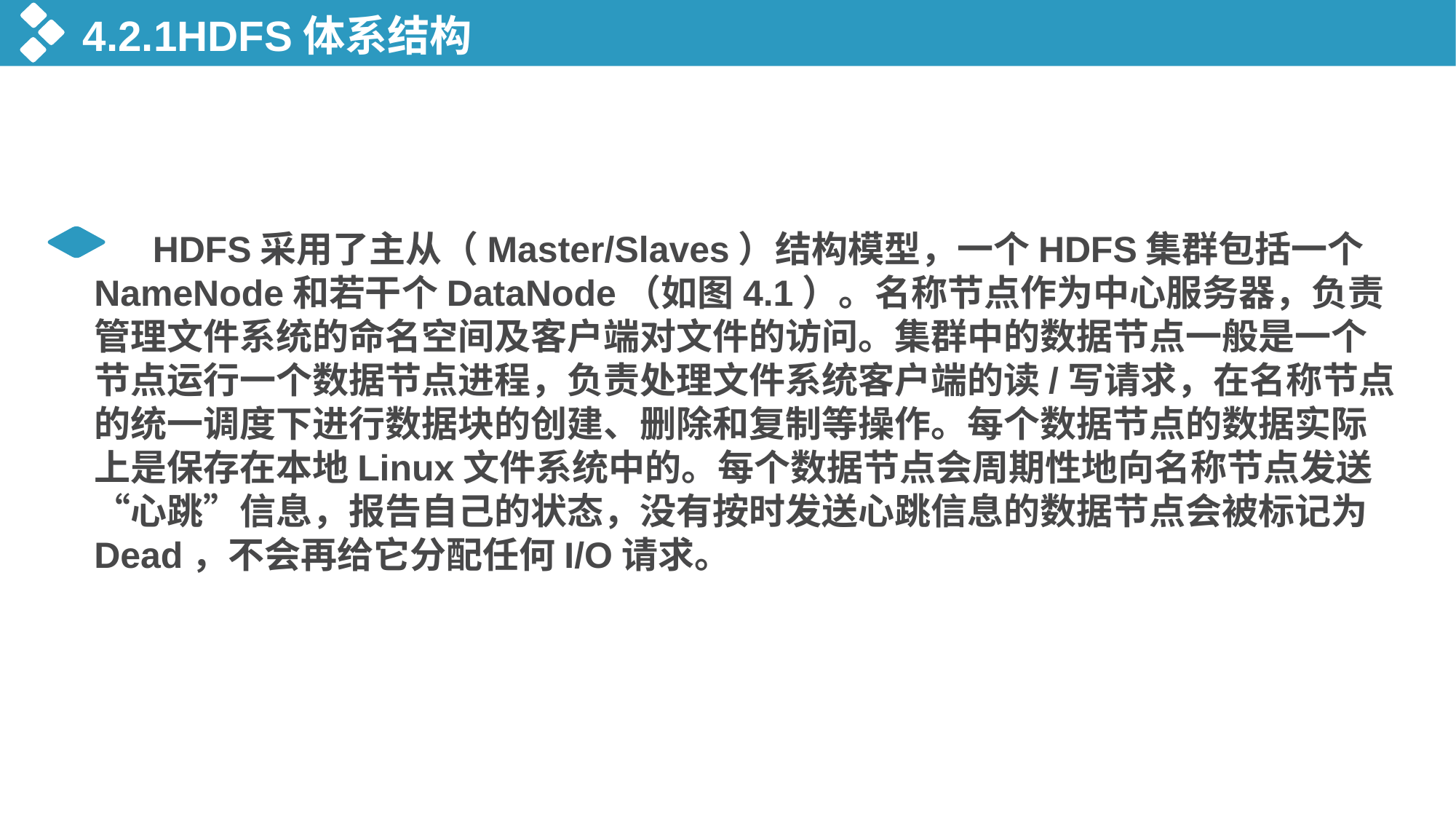

4.2.1HDFS体系结构

       HDFS采用了主从（Master/Slaves）结构模型，一个HDFS集群包括一个NameNode和若干个DataNode（如图4.1）。名称节点作为中心服务器，负责管理文件系统的命名空间及客户端对文件的访问。集群中的数据节点一般是一个节点运行一个数据节点进程，负责处理文件系统客户端的读/写请求，在名称节点的统一调度下进行数据块的创建、删除和复制等操作。每个数据节点的数据实际上是保存在本地Linux文件系统中的。每个数据节点会周期性地向名称节点发送“心跳”信息，报告自己的状态，没有按时发送心跳信息的数据节点会被标记为Dead，不会再给它分配任何I/O请求。